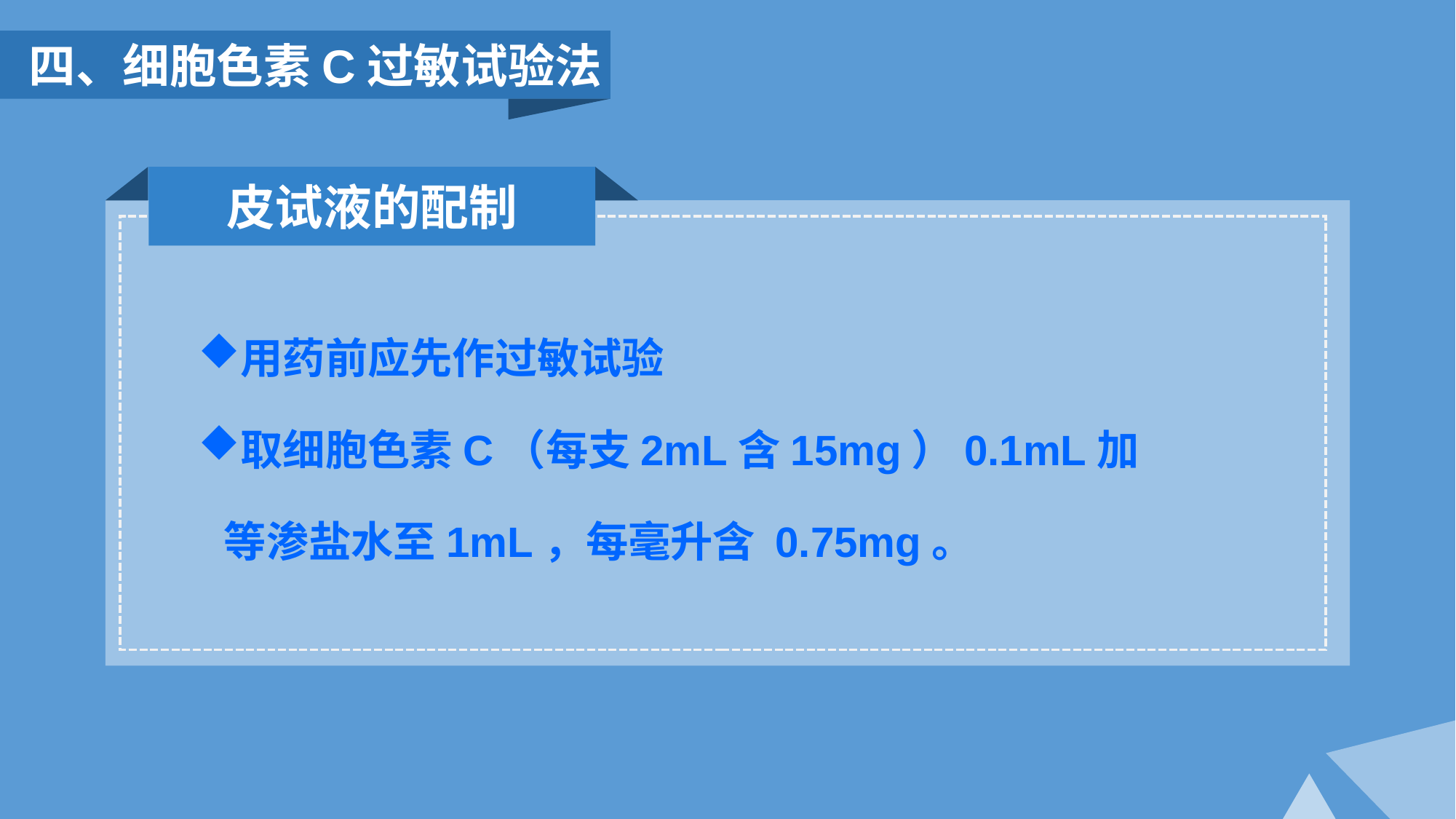

四、细胞色素C过敏试验法

皮试液的配制

用药前应先作过敏试验
取细胞色素C（每支2mL含15mg）0.1mL加等渗盐水至1mL，每毫升含 0.75mg。